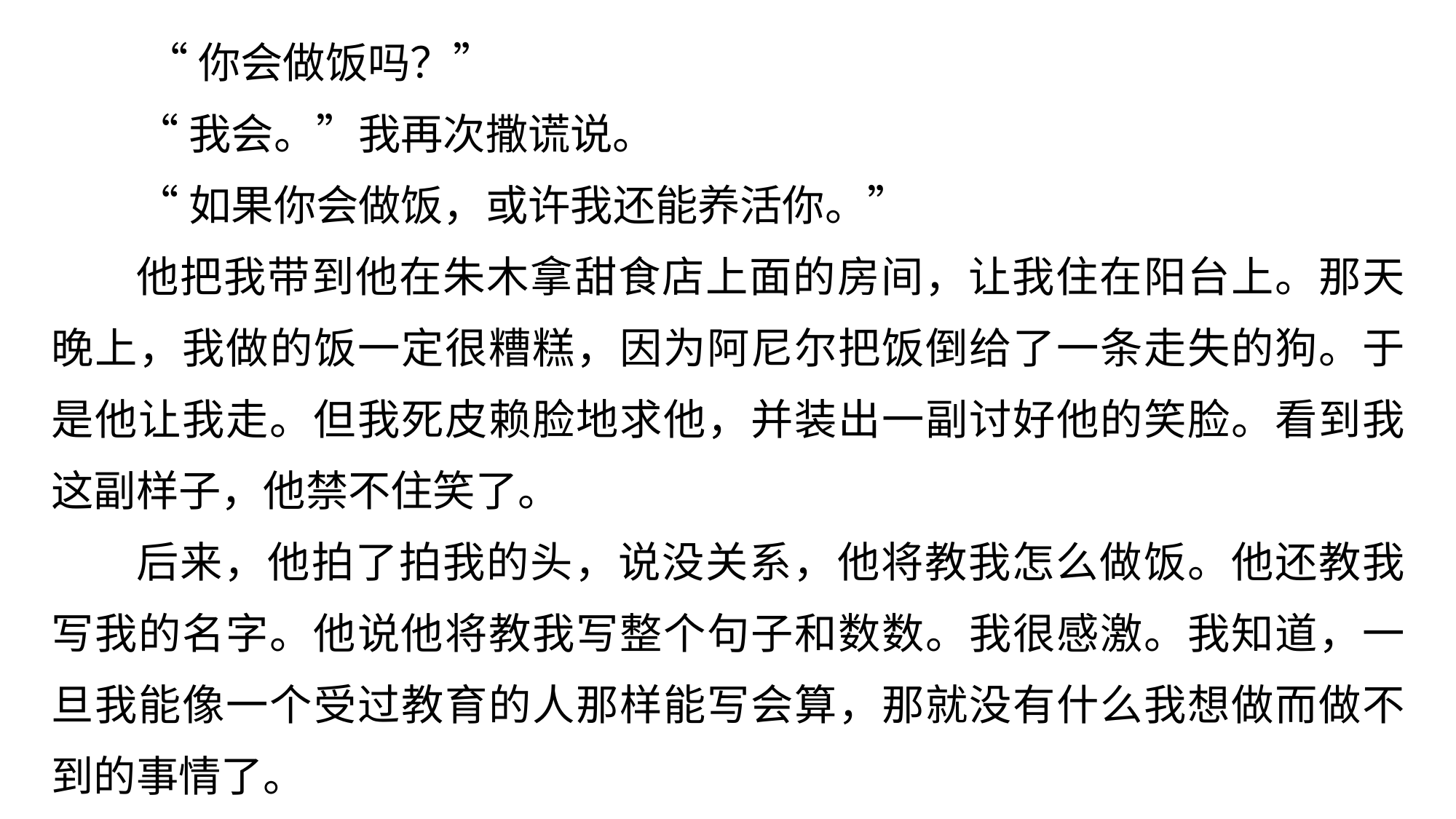

“你会做饭吗？”
“我会。”我再次撒谎说。
“如果你会做饭，或许我还能养活你。”
他把我带到他在朱木拿甜食店上面的房间，让我住在阳台上。那天晚上，我做的饭一定很糟糕，因为阿尼尔把饭倒给了一条走失的狗。于是他让我走。但我死皮赖脸地求他，并装出一副讨好他的笑脸。看到我这副样子，他禁不住笑了。
后来，他拍了拍我的头，说没关系，他将教我怎么做饭。他还教我写我的名字。他说他将教我写整个句子和数数。我很感激。我知道，一旦我能像一个受过教育的人那样能写会算，那就没有什么我想做而做不到的事情了。